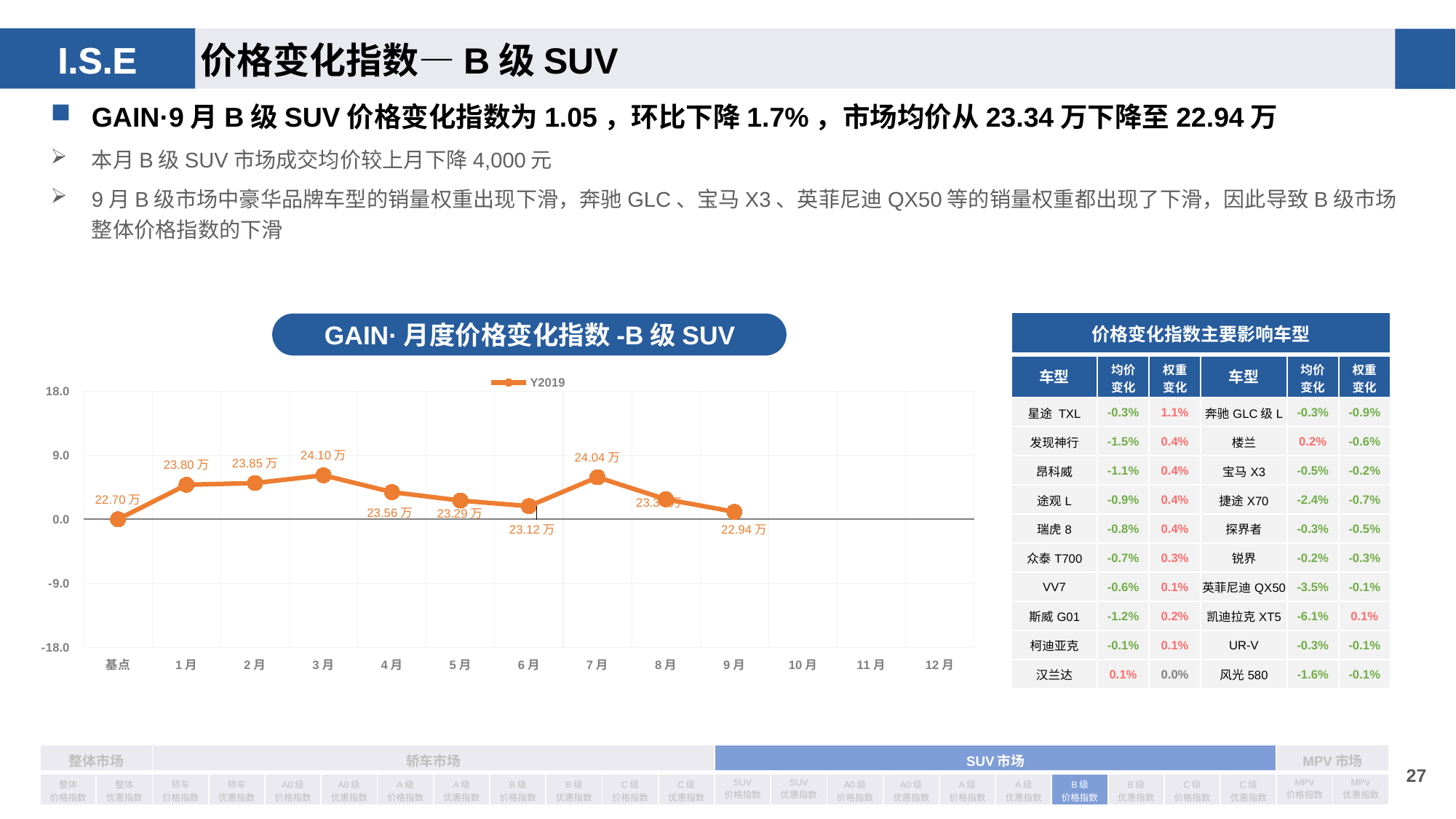

价格变化指数—B级SUV
GAIN·9月B级SUV价格变化指数为1.05，环比下降1.7%，市场均价从23.34万下降至22.94万
本月B级SUV市场成交均价较上月下降4,000元
9月B级市场中豪华品牌车型的销量权重出现下滑，奔驰GLC、宝马X3、英菲尼迪QX50等的销量权重都出现了下滑，因此导致B级市场整体价格指数的下滑
| 价格变化指数主要影响车型 |  |  |  |  |  |
| --- | --- | --- | --- | --- | --- |
| 车型 | 均价 变化 | 权重 变化 | 车型 | 均价 变化 | 权重变化 |
| 星途 TXL | -0.3% | 1.1% | 奔驰GLC级L | -0.3% | -0.9% |
| 发现神行 | -1.5% | 0.4% | 楼兰 | 0.2% | -0.6% |
| 昂科威 | -1.1% | 0.4% | 宝马X3 | -0.5% | -0.2% |
| 途观L | -0.9% | 0.4% | 捷途X70 | -2.4% | -0.7% |
| 瑞虎8 | -0.8% | 0.4% | 探界者 | -0.3% | -0.5% |
| 众泰T700 | -0.7% | 0.3% | 锐界 | -0.2% | -0.3% |
| VV7 | -0.6% | 0.1% | 英菲尼迪QX50 | -3.5% | -0.1% |
| 斯威G01 | -1.2% | 0.2% | 凯迪拉克XT5 | -6.1% | 0.1% |
| 柯迪亚克 | -0.1% | 0.1% | UR-V | -0.3% | -0.1% |
| 汉兰达 | 0.1% | 0.0% | 风光580 | -1.6% | -0.1% |
GAIN·月度价格变化指数-B级SUV

### Chart

| Category | Y2019 |
|---|---|
| 基点 | 0.0 |
| 1月 | 4.85 |
| 2月 | 5.09 |
| 3月 | 6.18 |
| 4月 | 3.82 |
| 5月 | 2.63 |
| 6月 | 1.85 |
| 7月 | 5.91 |
| 8月 | 2.81 |
| 9月 | 1.05 |
| 10月 | None |
| 11月 | None |
| 12月 | None |
| 整体市场 |  | 轿车市场 |  |  |  |  |  |  |  |  |  | SUV市场 |  |  |  |  |  |  |  |  |  | MPV市场 |  |
| --- | --- | --- | --- | --- | --- | --- | --- | --- | --- | --- | --- | --- | --- | --- | --- | --- | --- | --- | --- | --- | --- | --- | --- |
| 整体 价格指数 | 整体 优惠指数 | 轿车 价格指数 | 轿车 优惠指数 | A0级 价格指数 | A0级 优惠指数 | A级 价格指数 | A级 优惠指数 | B级 价格指数 | B级 优惠指数 | C级 价格指数 | C级 优惠指数 | SUV 价格指数 | SUV 优惠指数 | A0级 价格指数 | A0级 优惠指数 | A级 价格指数 | A级 优惠指数 | B级 价格指数 | B级 优惠指数 | C级 价格指数 | C级 优惠指数 | MPV 价格指数 | MPV 优惠指数 |
27